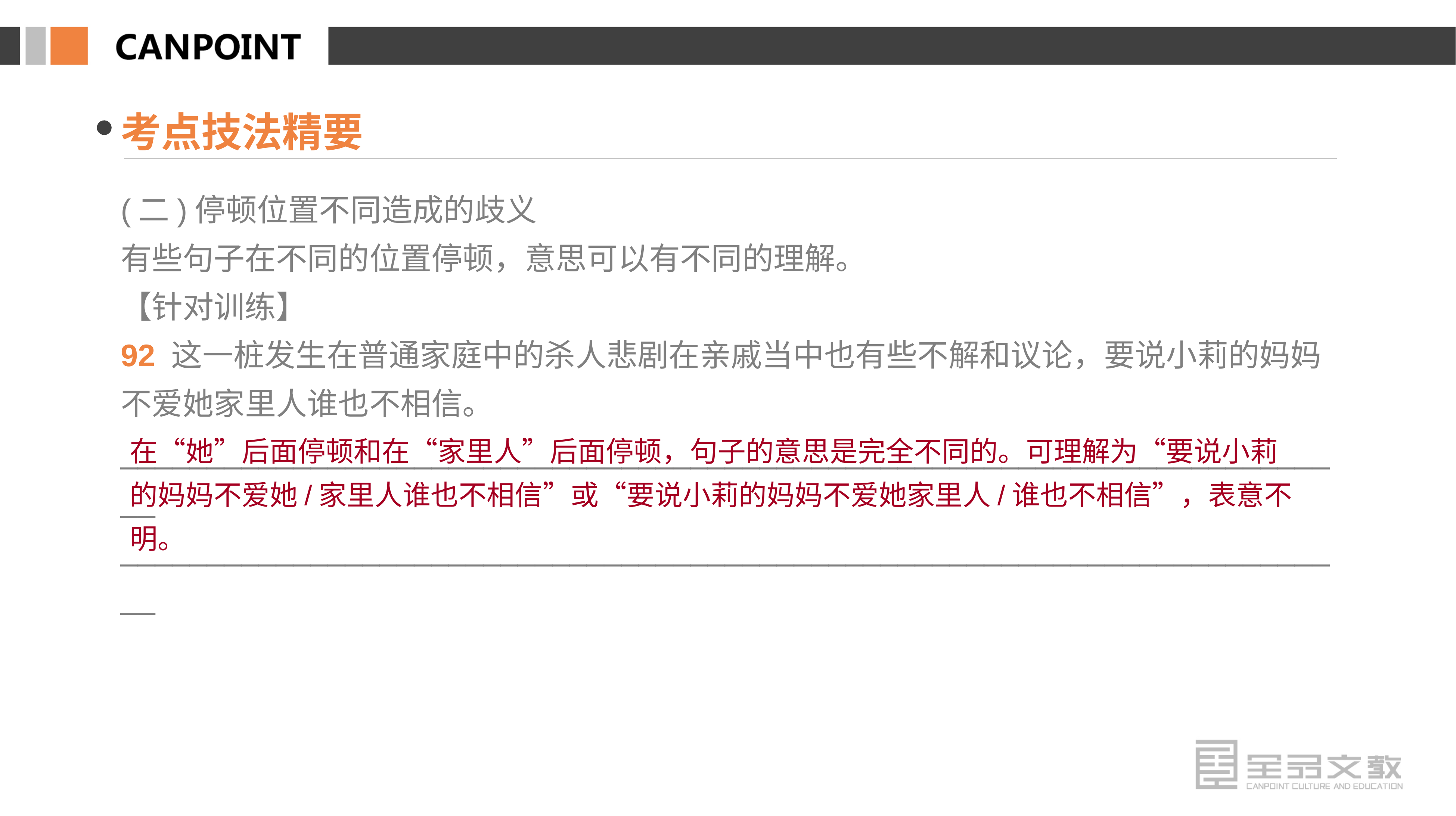

考点技法精要

(二)停顿位置不同造成的歧义
有些句子在不同的位置停顿，意思可以有不同的理解。
【针对训练】
92 这一桩发生在普通家庭中的杀人悲剧在亲戚当中也有些不解和议论，要说小莉的妈妈不爱她家里人谁也不相信。
________________________________________________________________________
________________________________________________________________________

在“她”后面停顿和在“家里人”后面停顿，句子的意思是完全不同的。可理解为“要说小莉的妈妈不爱她/家里人谁也不相信”或“要说小莉的妈妈不爱她家里人/谁也不相信”，表意不明。